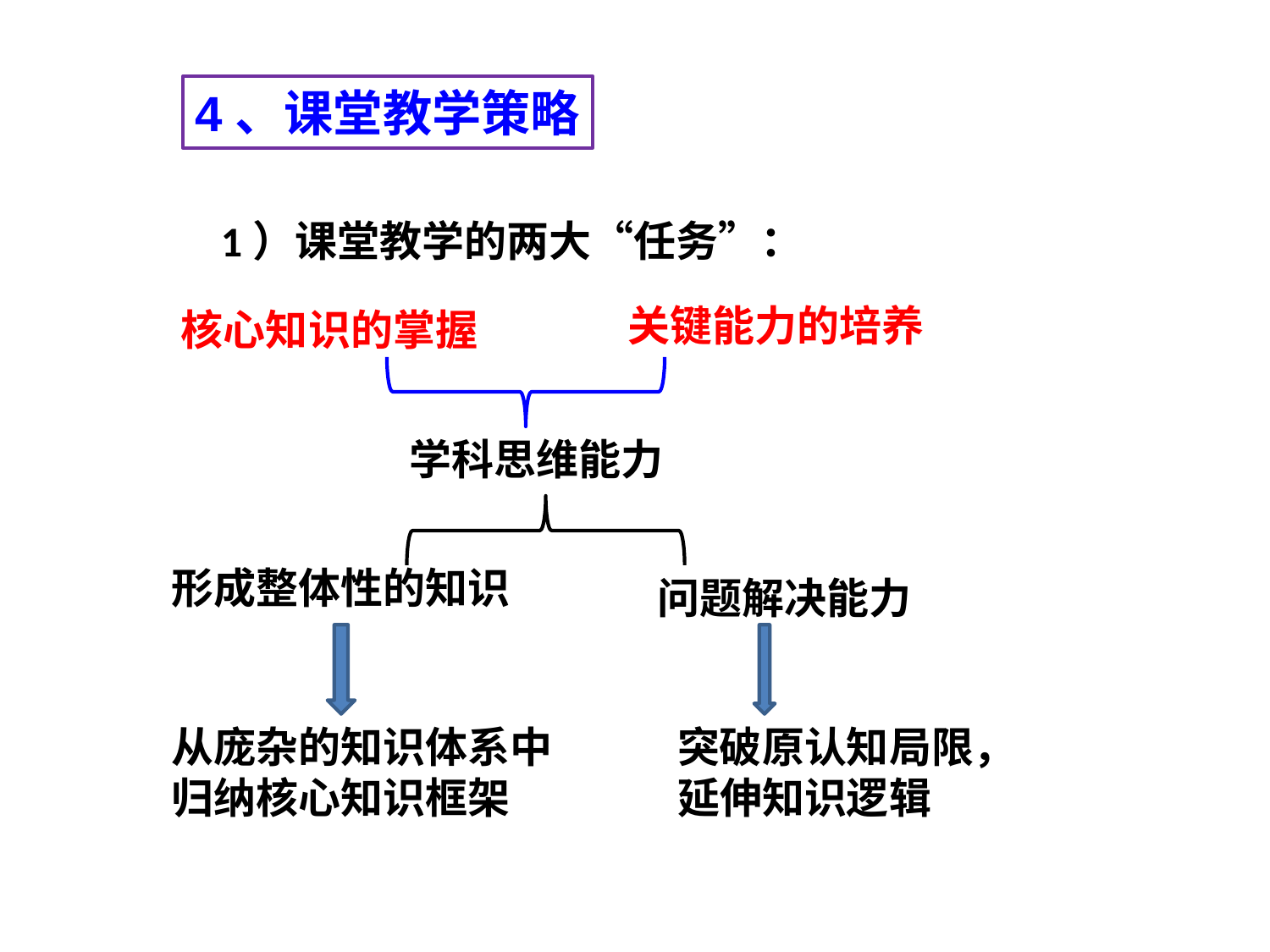

4、课堂教学策略
1）课堂教学的两大“任务”：

关键能力的培养
核心知识的掌握

学科思维能力
形成整体性的知识
问题解决能力

从庞杂的知识体系中归纳核心知识框架
突破原认知局限，延伸知识逻辑